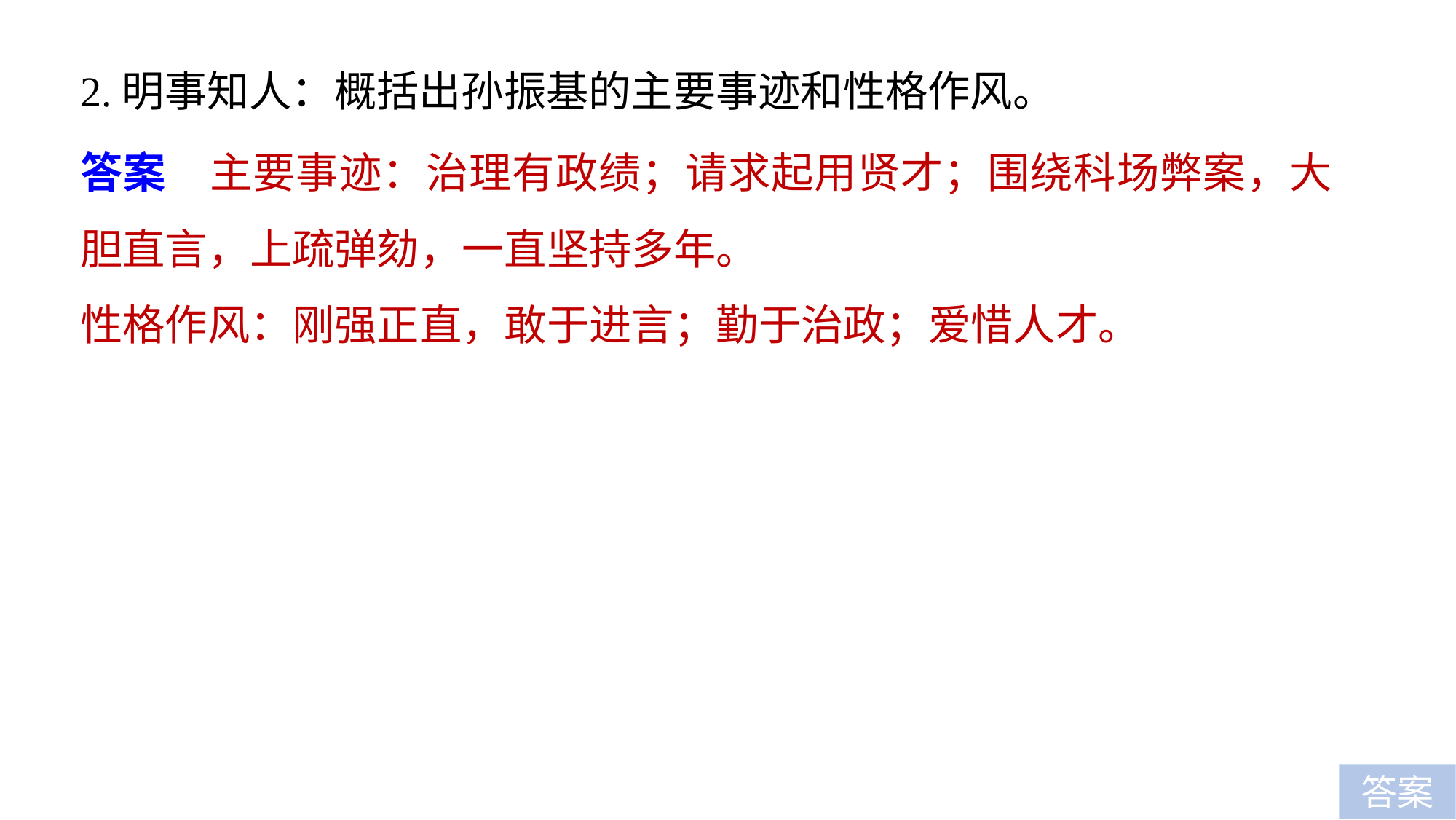

2.明事知人：概括出孙振基的主要事迹和性格作风。
答案　主要事迹：治理有政绩；请求起用贤才；围绕科场弊案，大胆直言，上疏弹劾，一直坚持多年。
性格作风：刚强正直，敢于进言；勤于治政；爱惜人才。
答案